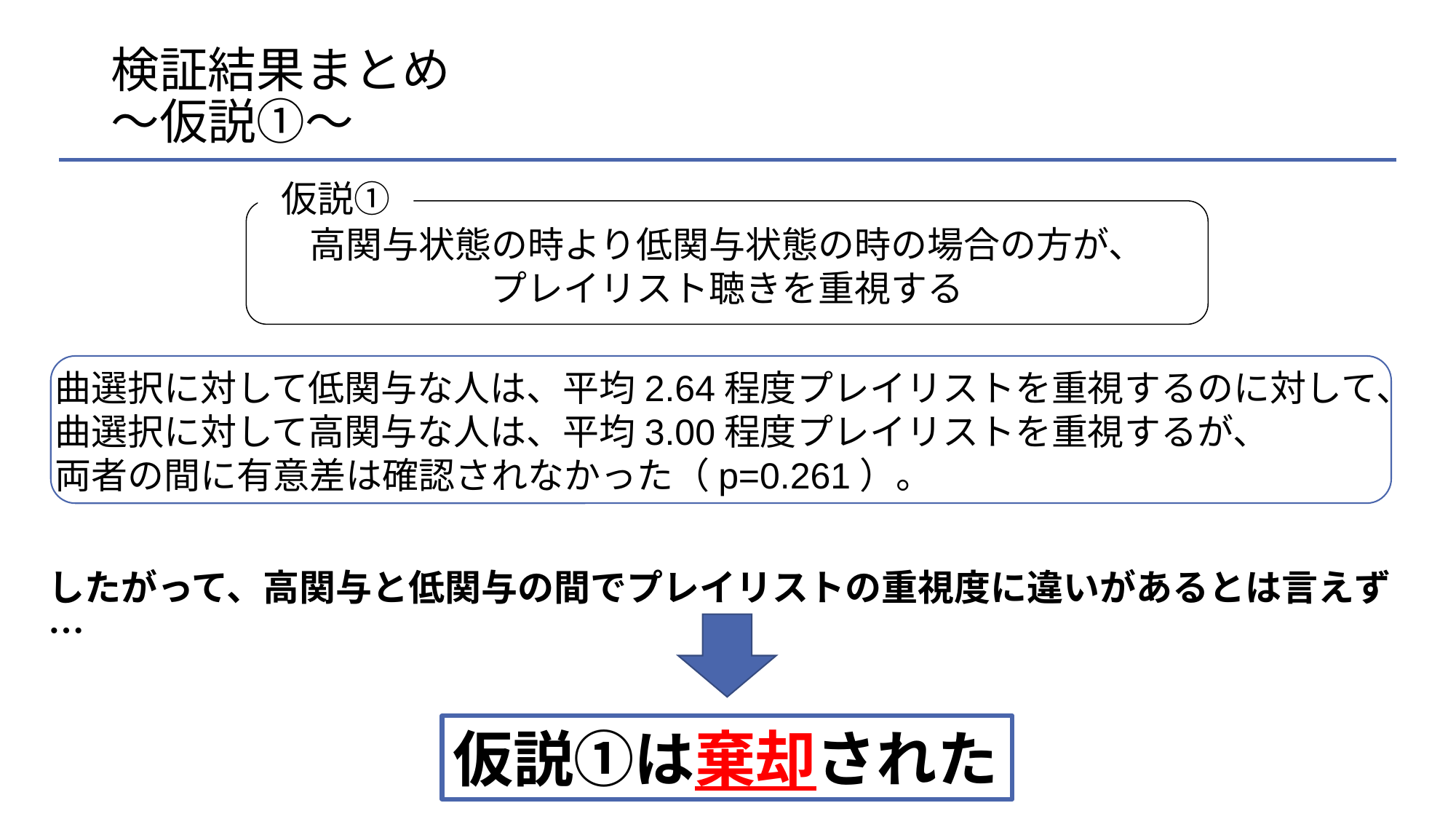

# 検証結果まとめ ～仮説①～
仮説①

高関与状態の時より低関与状態の時の場合の方が、
プレイリスト聴きを重視する

曲選択に対して低関与な人は、平均2.64程度プレイリストを重視するのに対して、
曲選択に対して高関与な人は、平均3.00程度プレイリストを重視するが、
両者の間に有意差は確認されなかった（p=0.261）。
したがって、高関与と低関与の間でプレイリストの重視度に違いがあるとは言えず…

仮説①は棄却された